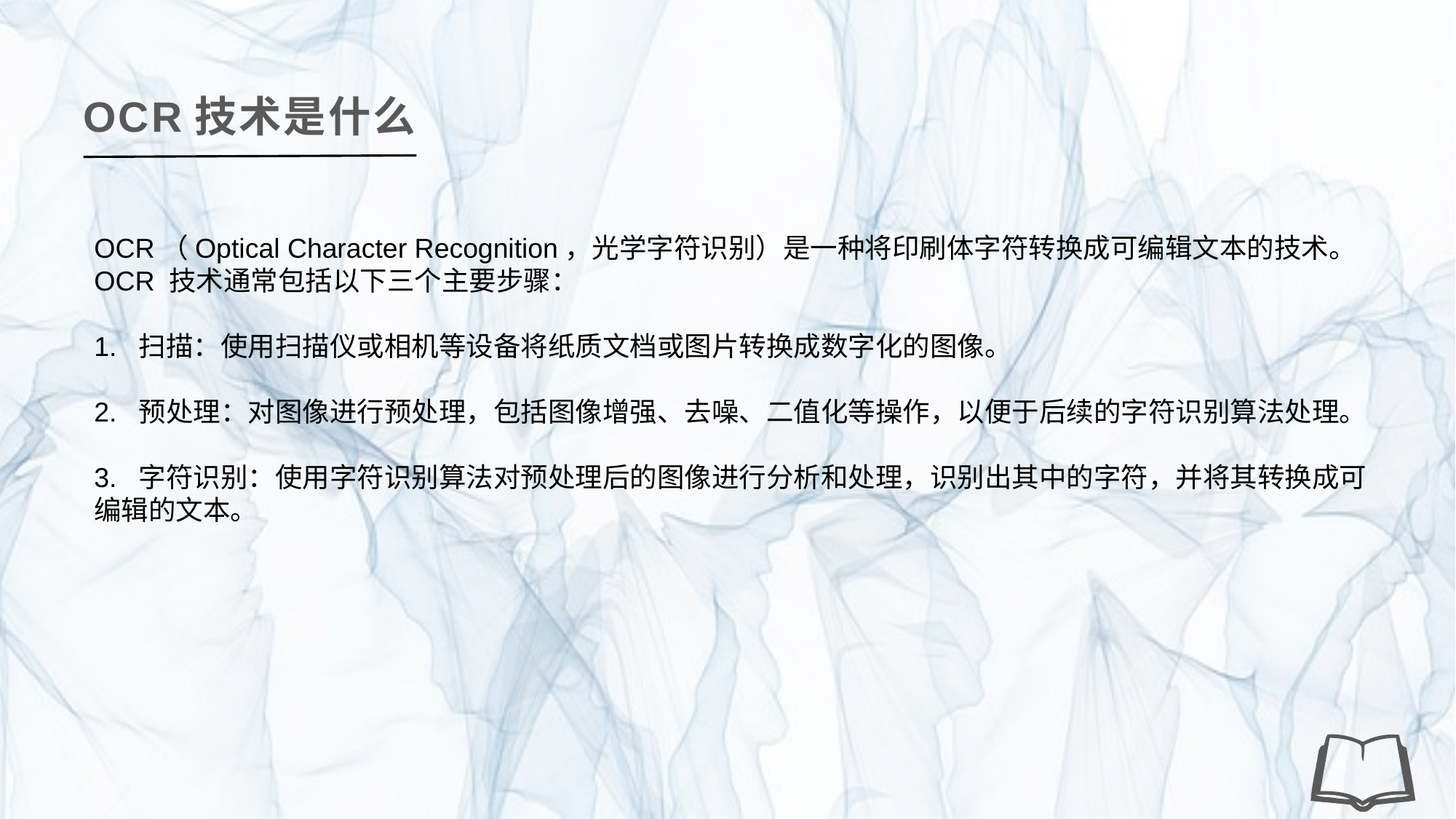

OCR技术是什么

OCR（Optical Character Recognition，光学字符识别）是一种将印刷体字符转换成可编辑文本的技术。
OCR 技术通常包括以下三个主要步骤：

1.  扫描：使用扫描仪或相机等设备将纸质文档或图片转换成数字化的图像。

2.  预处理：对图像进行预处理，包括图像增强、去噪、二值化等操作，以便于后续的字符识别算法处理。

3.  字符识别：使用字符识别算法对预处理后的图像进行分析和处理，识别出其中的字符，并将其转换成可编辑的文本。

13